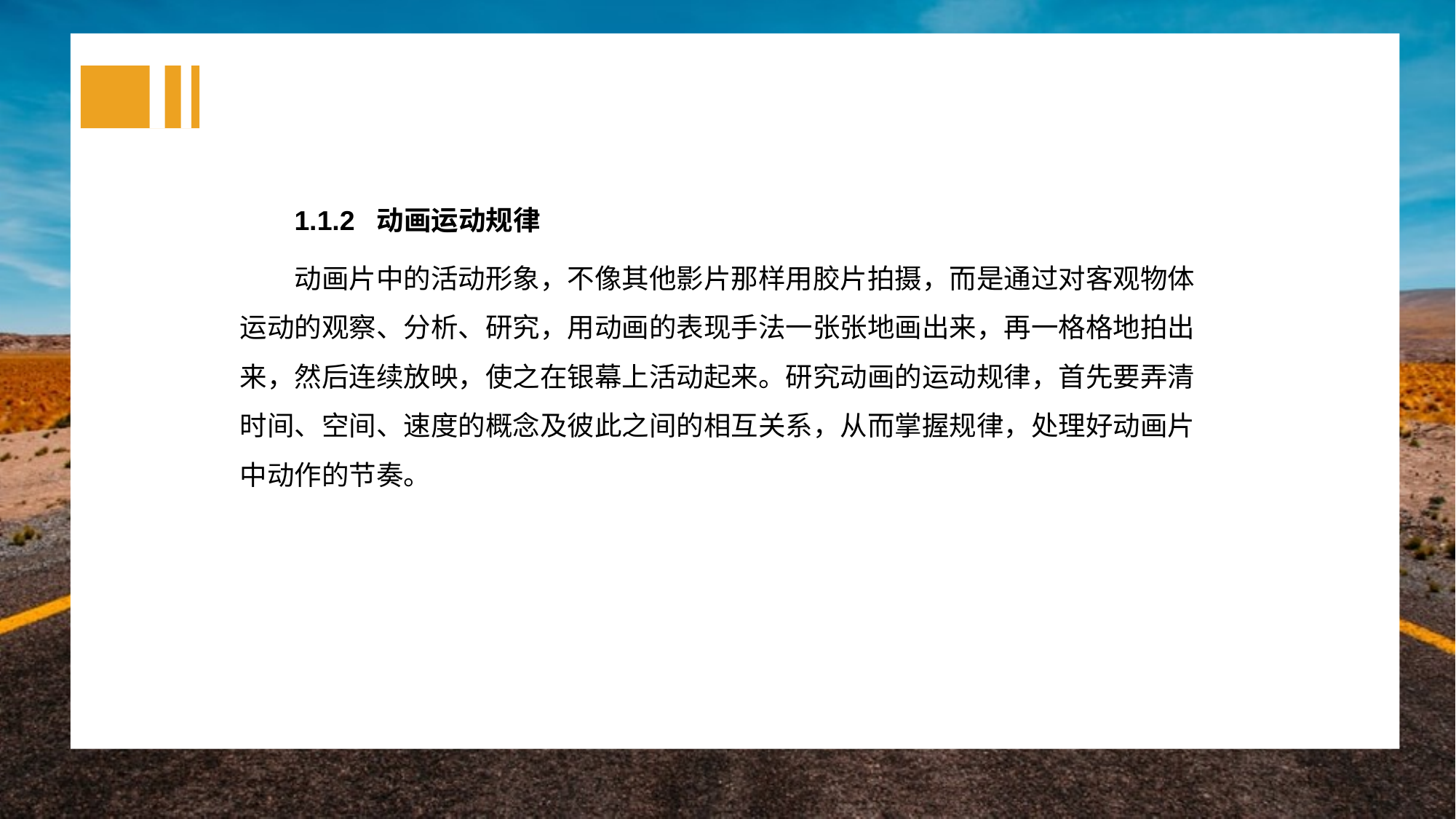

1.1.2  动画运动规律
动画片中的活动形象，不像其他影片那样用胶片拍摄，而是通过对客观物体运动的观察、分析、研究，用动画的表现手法一张张地画出来，再一格格地拍出来，然后连续放映，使之在银幕上活动起来。研究动画的运动规律，首先要弄清时间、空间、速度的概念及彼此之间的相互关系，从而掌握规律，处理好动画片中动作的节奏。